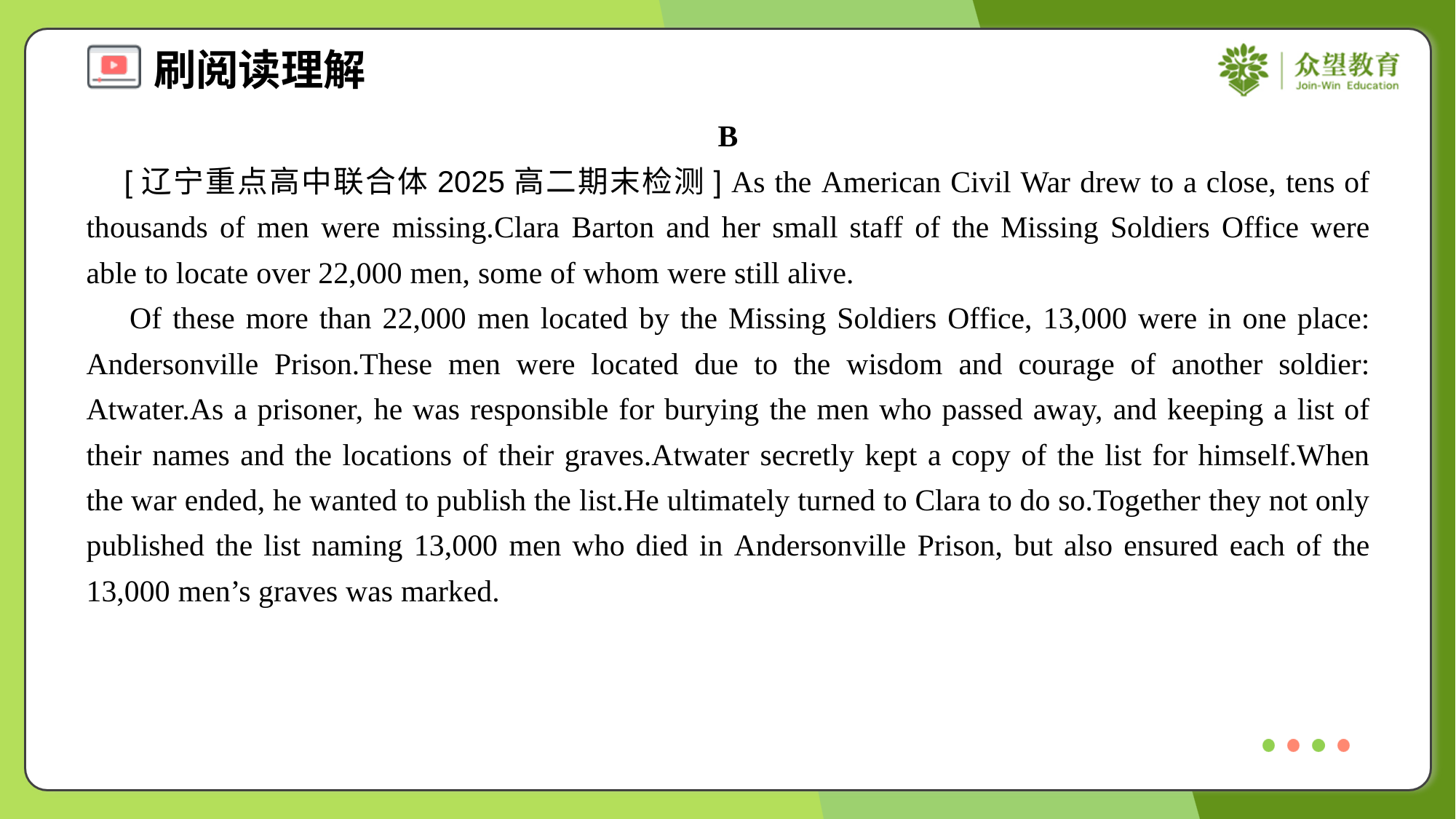

B
    [辽宁重点高中联合体2025高二期末检测] As the American Civil War drew to a close, tens of thousands of men were missing.Clara Barton and her small staff of the Missing Soldiers Office were able to locate over 22,000 men, some of whom were still alive.
    Of these more than 22,000 men located by the Missing Soldiers Office, 13,000 were in one place: Andersonville Prison.These men were located due to the wisdom and courage of another soldier: Atwater.As a prisoner, he was responsible for burying the men who passed away, and keeping a list of their names and the locations of their graves.Atwater secretly kept a copy of the list for himself.When the war ended, he wanted to publish the list.He ultimately turned to Clara to do so.Together they not only published the list naming 13,000 men who died in Andersonville Prison, but also ensured each of the 13,000 men’s graves was marked.